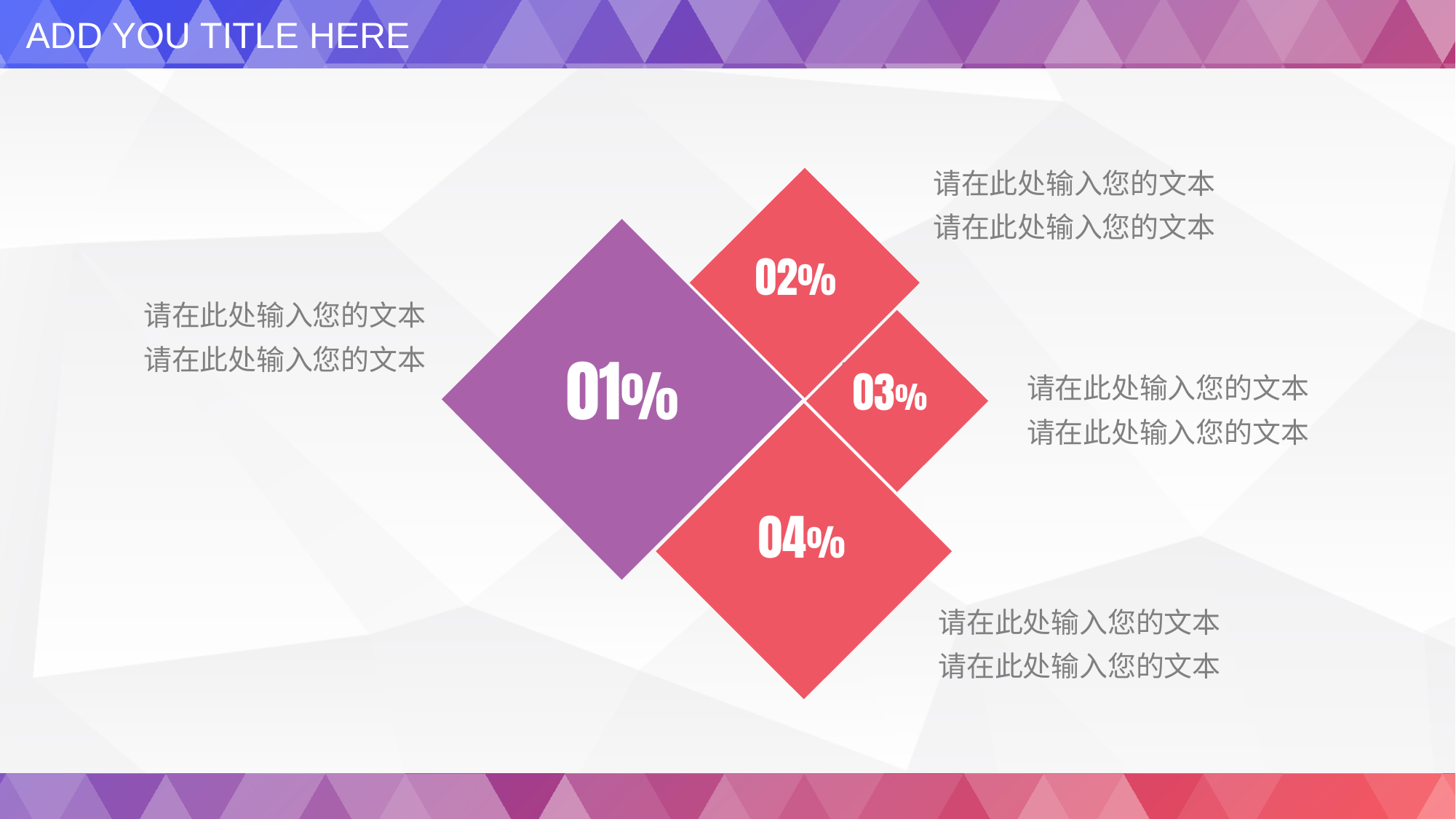

ADD YOU TITLE HERE
请在此处输入您的文本
请在此处输入您的文本

02%

01%
请在此处输入您的文本
请在此处输入您的文本

03%
请在此处输入您的文本
请在此处输入您的文本

04%
请在此处输入您的文本
请在此处输入您的文本